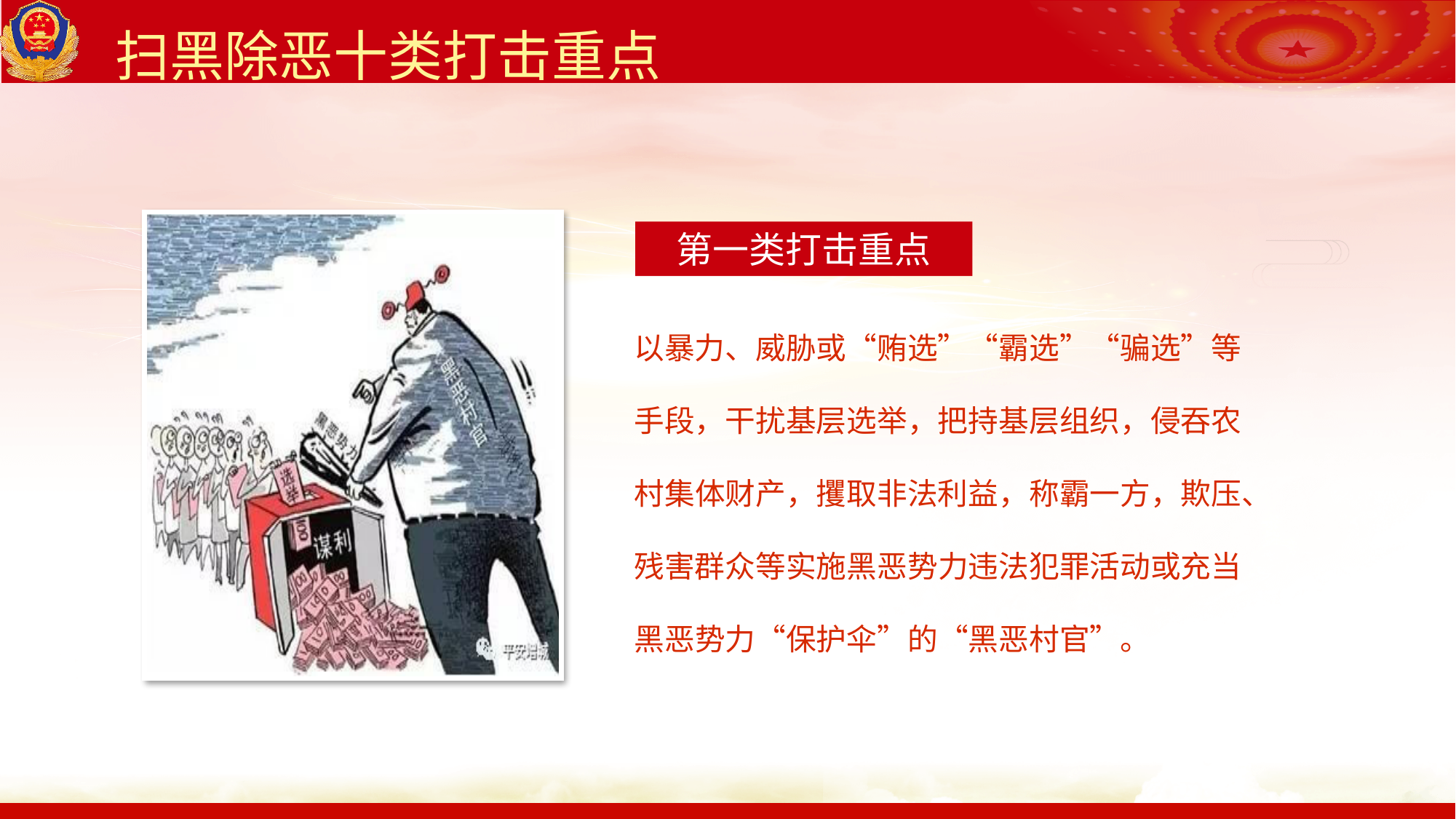

扫黑除恶十类打击重点

第一类打击重点
以暴力、威胁或“贿选”“霸选”“骗选”等手段，干扰基层选举，把持基层组织，侵吞农村集体财产，攫取非法利益，称霸一方，欺压、残害群众等实施黑恶势力违法犯罪活动或充当黑恶势力“保护伞”的“黑恶村官”。